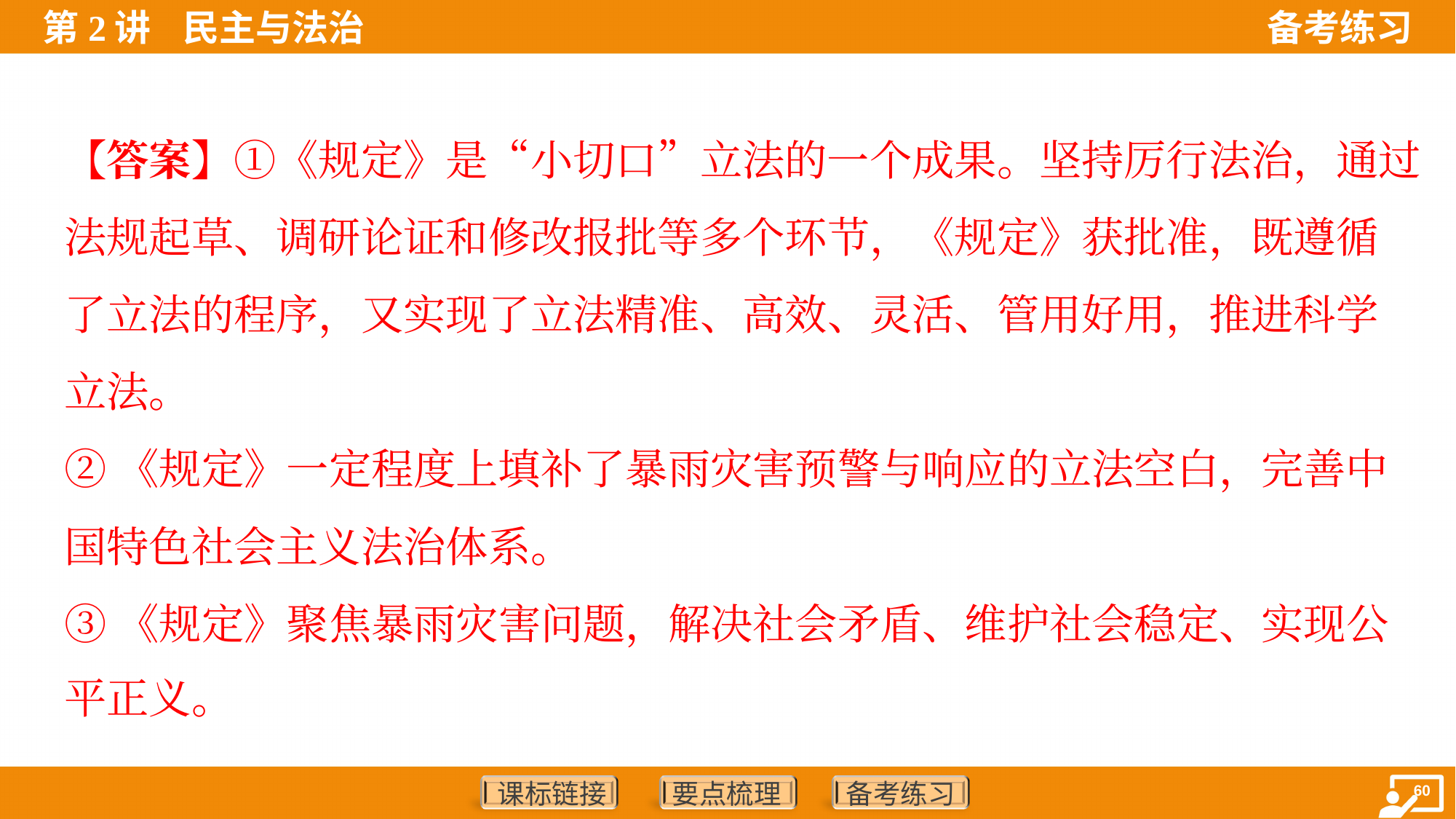

【答案】①《规定》是“小切口”立法的一个成果。坚持厉行法治，通过
法规起草、调研论证和修改报批等多个环节，《规定》获批准，既遵循
了立法的程序，又实现了立法精准、高效、灵活、管用好用，推进科学
立法。
②《规定》一定程度上填补了暴雨灾害预警与响应的立法空白，完善中
国特色社会主义法治体系。
③《规定》聚焦暴雨灾害问题，解决社会矛盾、维护社会稳定、实现公
平正义。